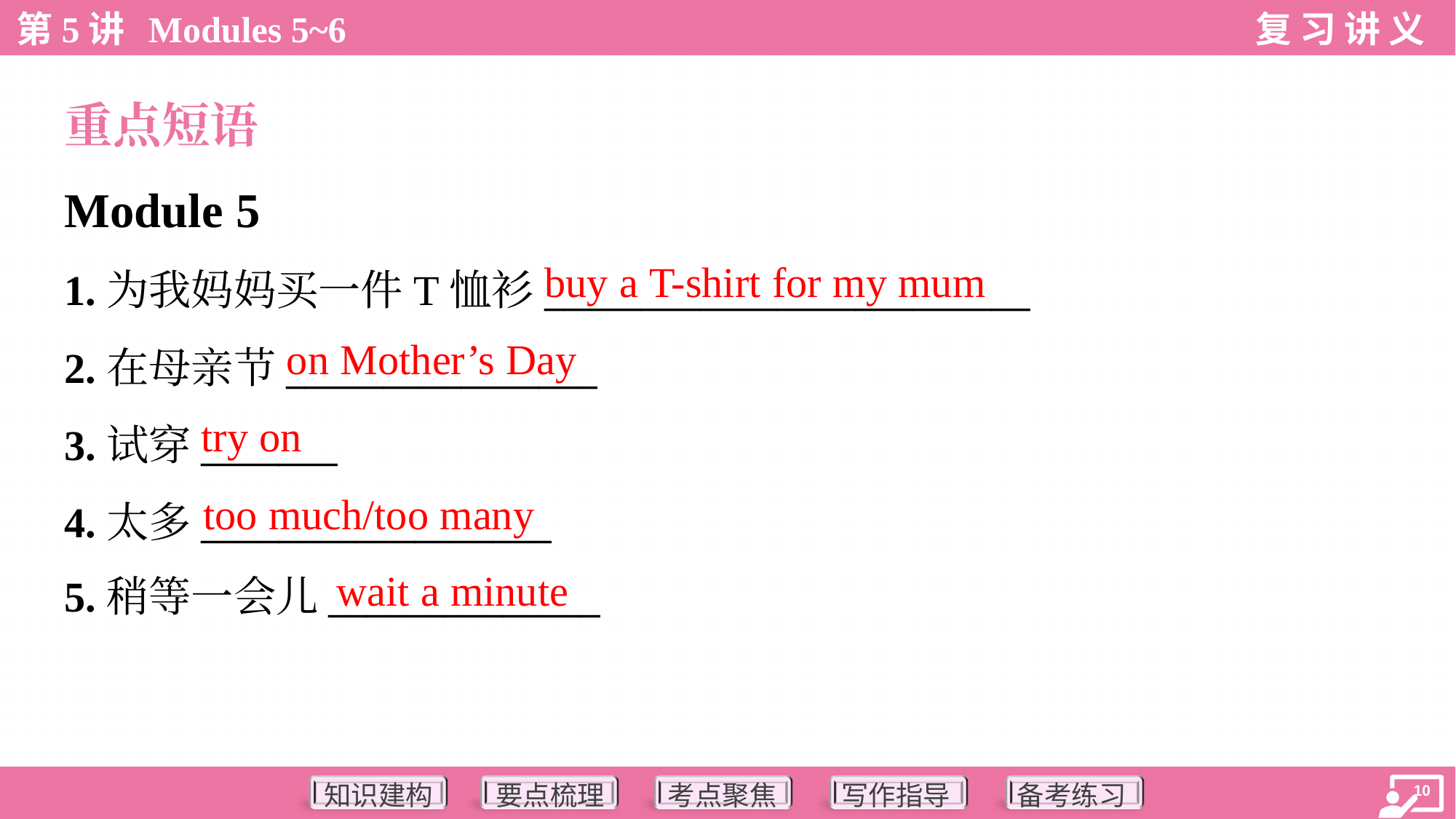

重点短语
Module 5
buy a T-shirt for my mum
1.为我妈妈买一件T恤衫_________________________
2.在母亲节________________
3.试穿_______
4.太多__________________
5.稍等一会儿______________
on Mother’s Day
try on
too much/too many
wait a minute